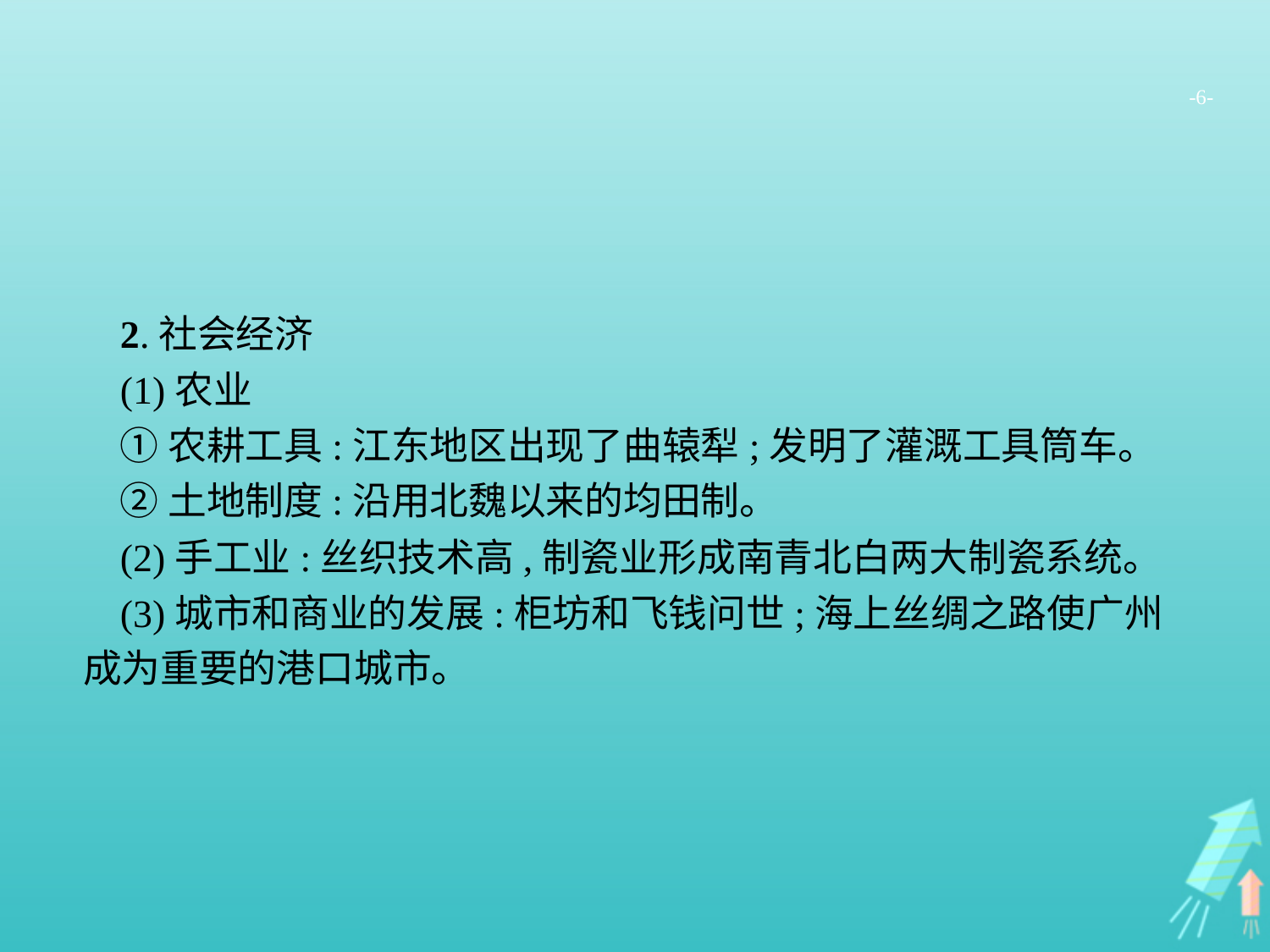

-6-
2.社会经济
(1)农业
①农耕工具:江东地区出现了曲辕犁;发明了灌溉工具筒车。
②土地制度:沿用北魏以来的均田制。
(2)手工业:丝织技术高,制瓷业形成南青北白两大制瓷系统。
(3)城市和商业的发展:柜坊和飞钱问世;海上丝绸之路使广州成为重要的港口城市。